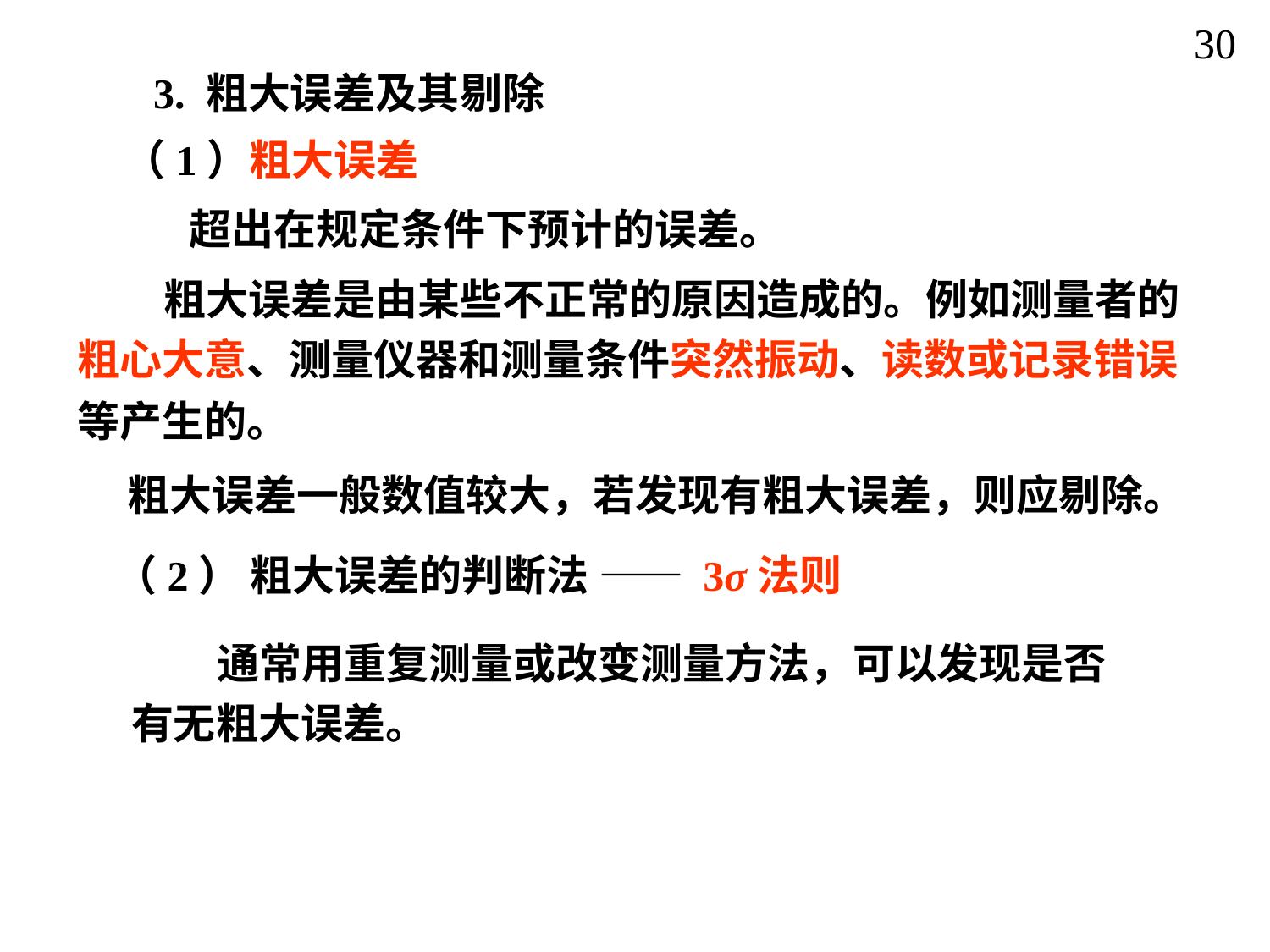

30
3. 粗大误差及其剔除
（1）粗大误差
超出在规定条件下预计的误差。
        粗大误差是由某些不正常的原因造成的。例如测量者的粗心大意、测量仪器和测量条件突然振动、读数或记录错误等产生的。
粗大误差一般数值较大，若发现有粗大误差，则应剔除。
（2） 粗大误差的判断法 —— 3σ法则
        通常用重复测量或改变测量方法，可以发现是否有无粗大误差。